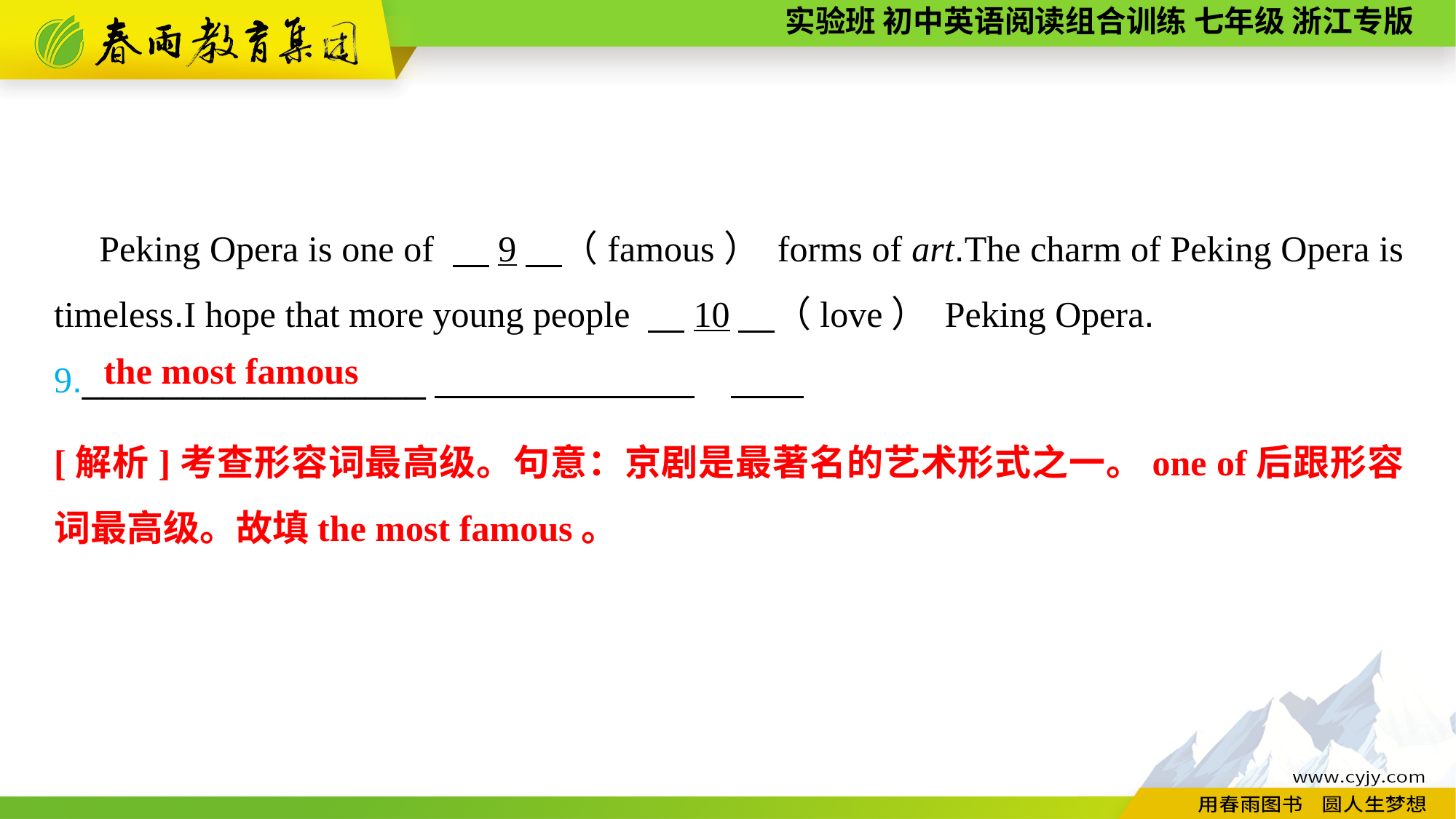

Peking Opera is one of 　9　（famous） forms of art.The charm of Peking Opera is timeless.I hope that more young people 　10　（love） Peking Opera.
9._________________
the most famous
[解析]考查形容词最高级。句意：京剧是最著名的艺术形式之一。one of后跟形容词最高级。故填the most famous。